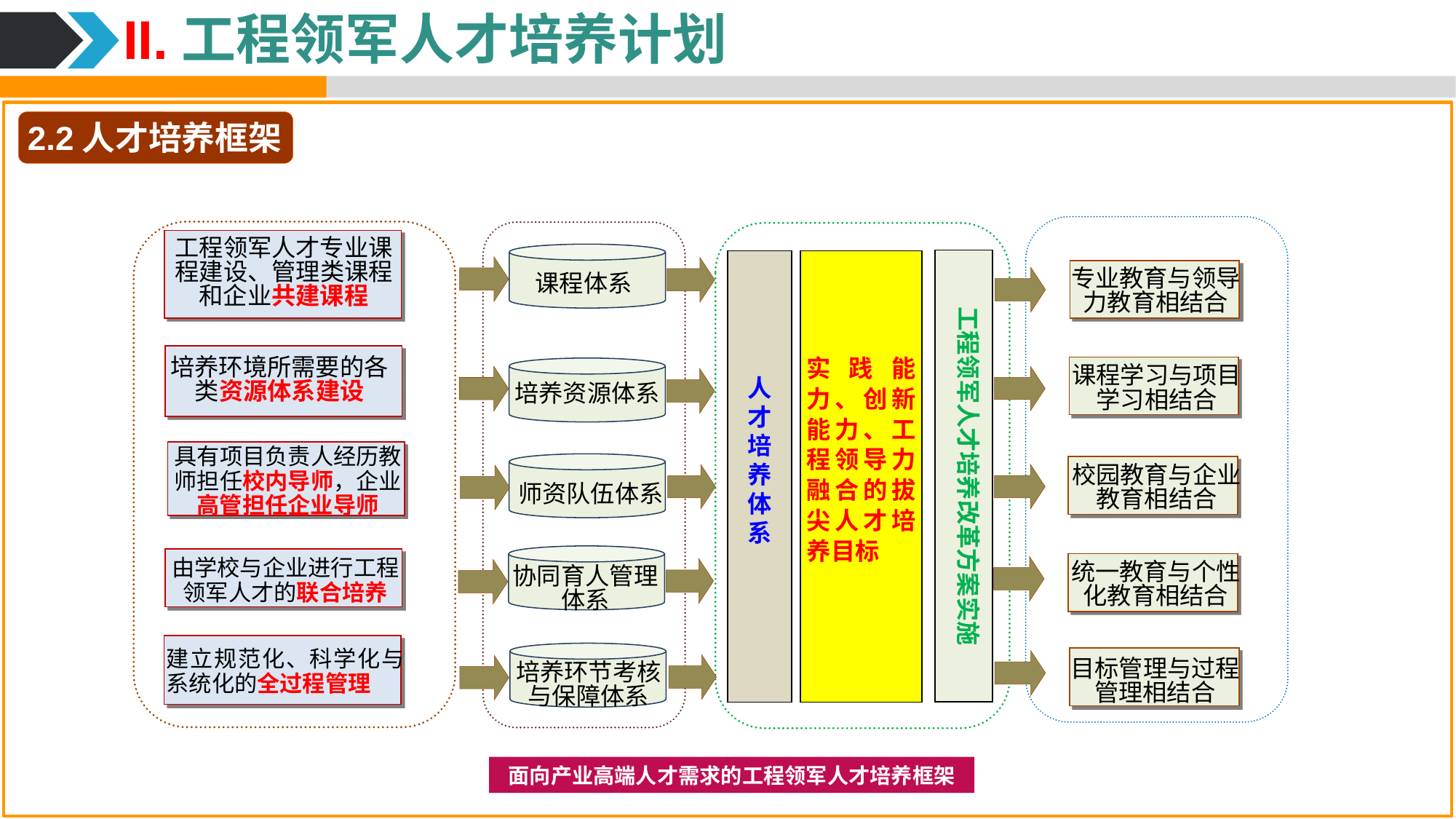

II.工程领军人才培养计划

2.2人才培养框架

工程领军人才专业课程建设、管理类课程和企业共建课程

人
才
培
养
体系

专业教育与领导力教育相结合
课程体系

工程领军人才培养改革方案实施

实践能力、创新能力、工程领导力融合的拔尖人才培养目标
培养环境所需要的各类资源体系建设

课程学习与项目学习相结合

培养资源体系
具有项目负责人经历教师担任校内导师，企业高管担任企业导师

校园教育与企业教育相结合

师资队伍体系

由学校与企业进行工程领军人才的联合培养

统一教育与个性化教育相结合

协同育人管理体系

建立规范化、科学化与系统化的全过程管理

目标管理与过程管理相结合

培养环节考核与保障体系
面向产业高端人才需求的工程领军人才培养框架